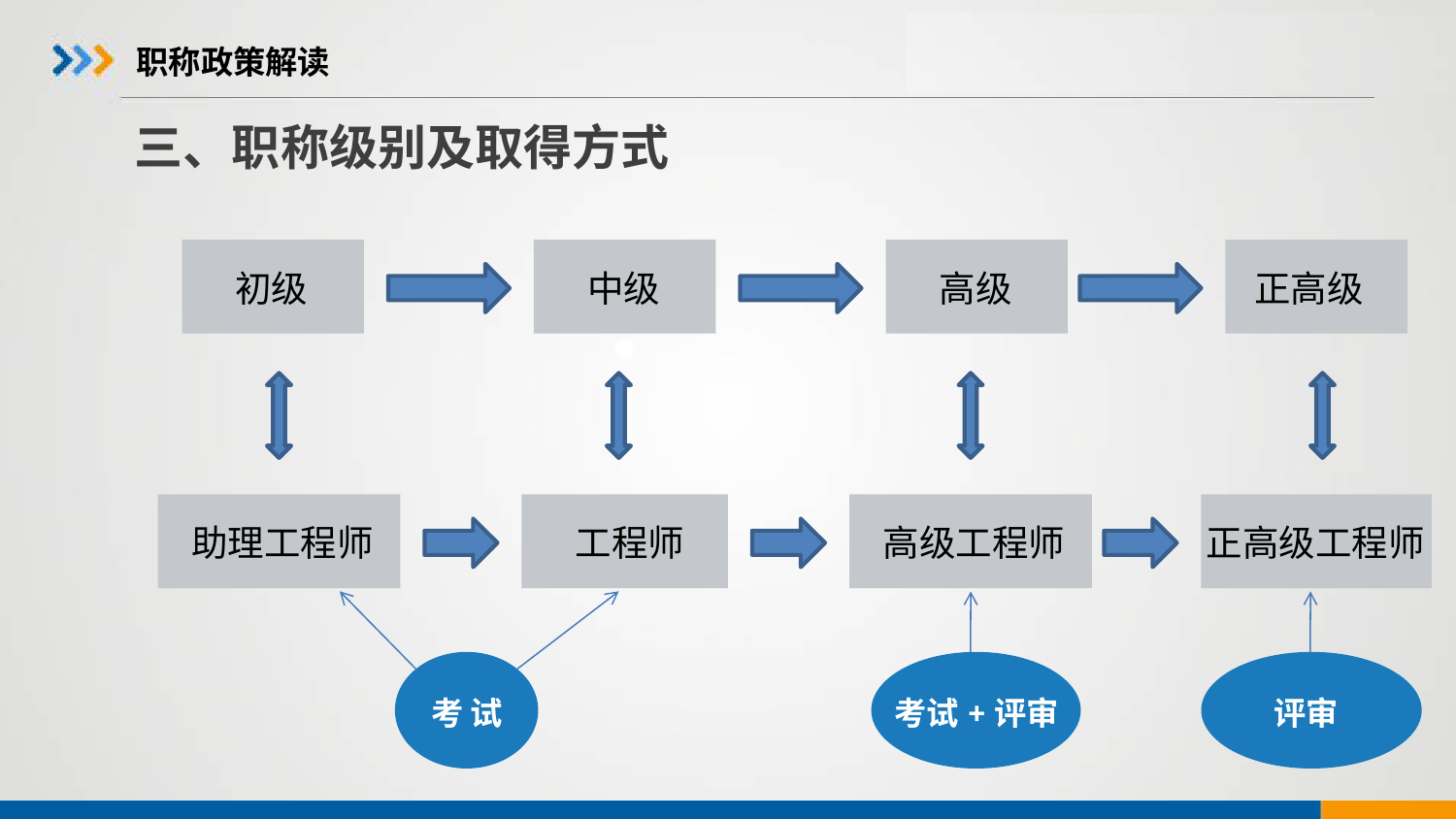

# 职称政策解读
三、职称级别及取得方式

初级

中级

高级

正高级

 助理工程师

工程师

 高级工程师

正高级工程师

考 试

考试+评审

 评审